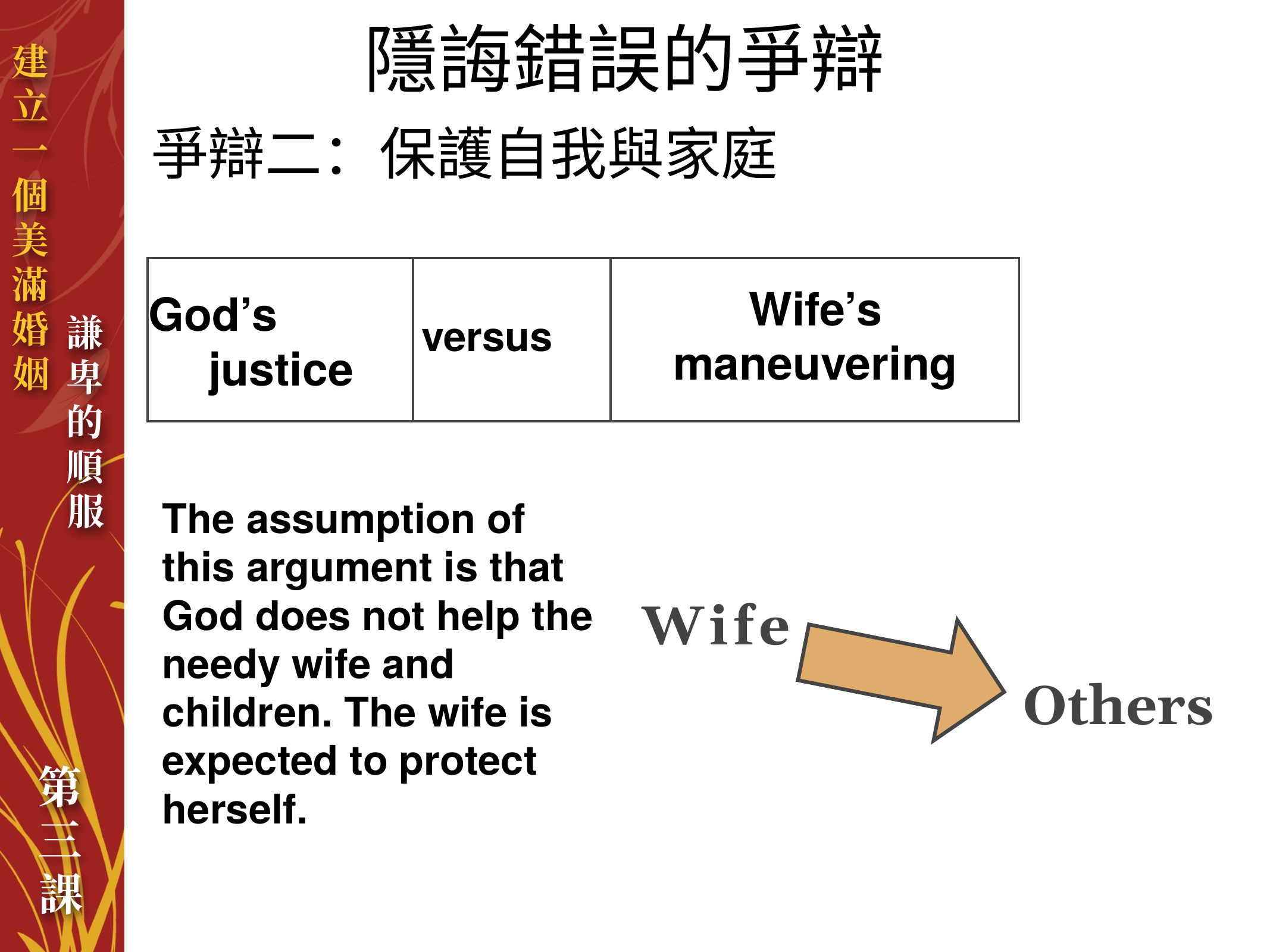

隱誨錯誤的爭辯
爭辯二：保護自我與家庭
| God’s justice | versus | Wife’s maneuvering |
| --- | --- | --- |
The assumption of this argument is that God does not help the needy wife and children. The wife is expected to protect herself.
Wife

Others